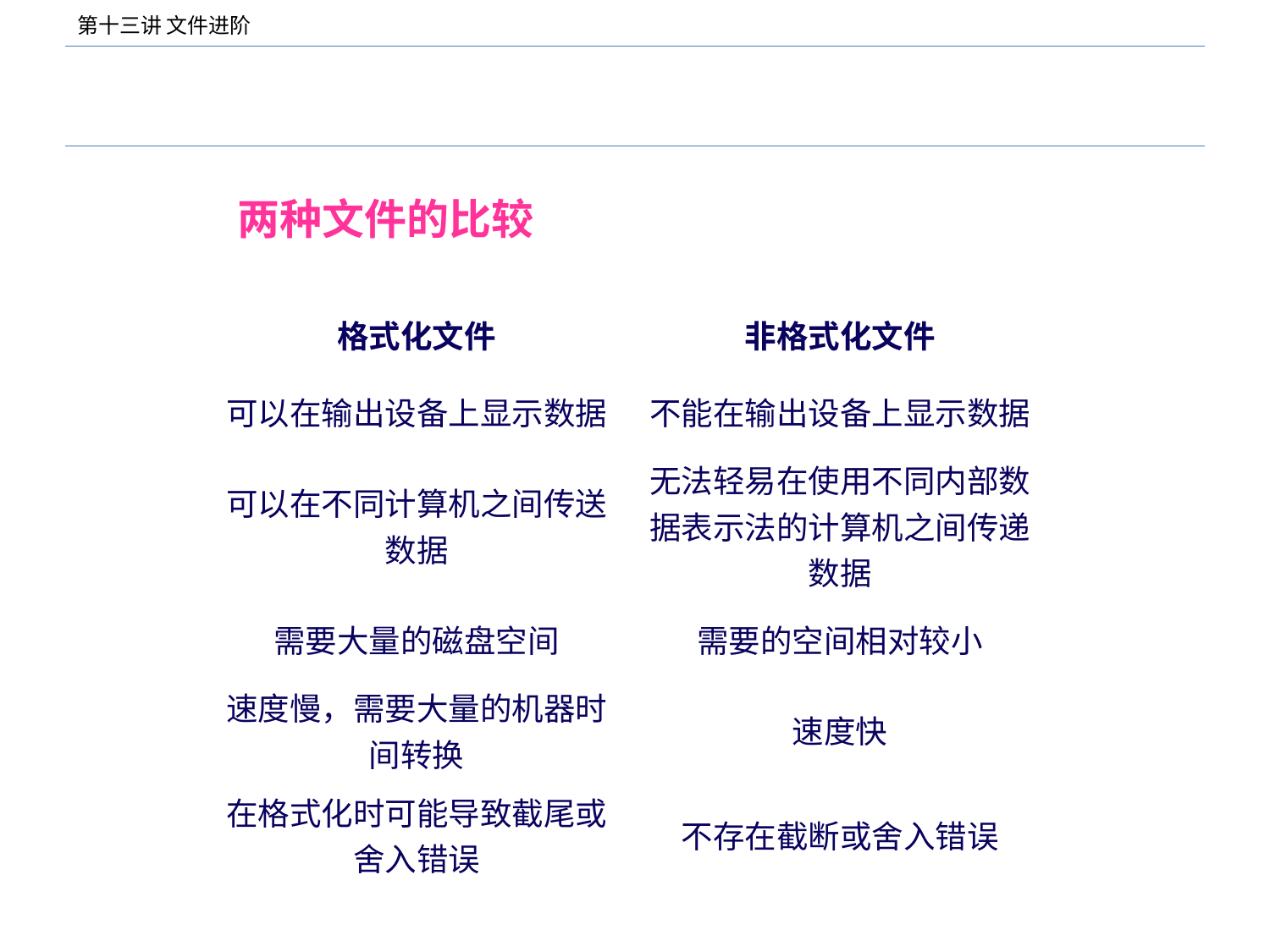

#
两种文件的比较
| 格式化文件 | 非格式化文件 |
| --- | --- |
| 可以在输出设备上显示数据 | 不能在输出设备上显示数据 |
| 可以在不同计算机之间传送数据 | 无法轻易在使用不同内部数据表示法的计算机之间传递数据 |
| 需要大量的磁盘空间 | 需要的空间相对较小 |
| 速度慢，需要大量的机器时间转换 | 速度快 |
| 在格式化时可能导致截尾或舍入错误 | 不存在截断或舍入错误 |